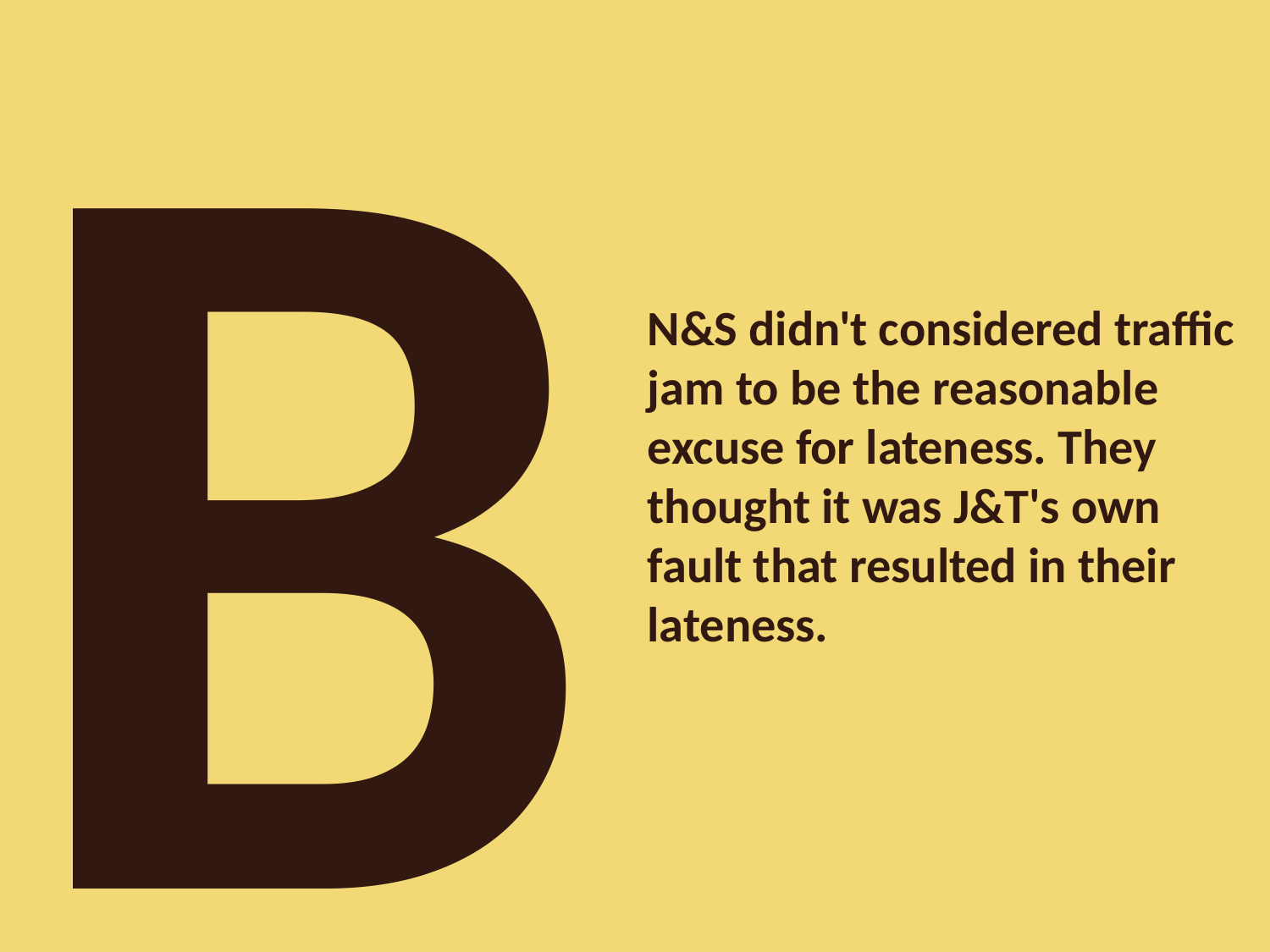

B
N&S didn't considered traffic jam to be the reasonable excuse for lateness. They thought it was J&T's own fault that resulted in their lateness.
www.51pptmoban.com 搜集整 理